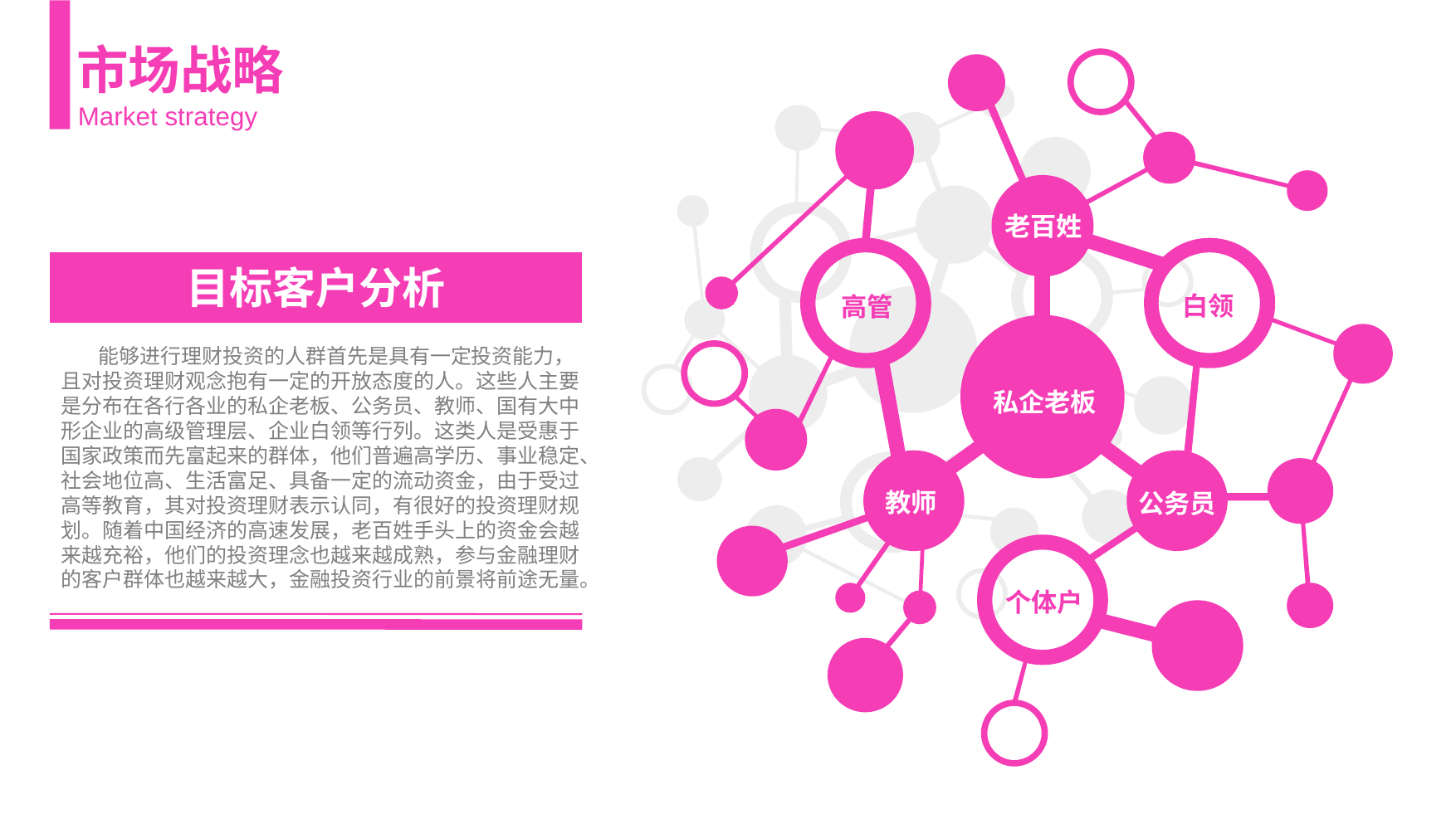

市场战略

Market strategy

老百姓

目标客户分析

白领
高管

       能够进行理财投资的人群首先是具有一定投资能力，且对投资理财观念抱有一定的开放态度的人。这些人主要是分布在各行各业的私企老板、公务员、教师、国有大中形企业的高级管理层、企业白领等行列。这类人是受惠于国家政策而先富起来的群体，他们普遍高学历、事业稳定、社会地位高、生活富足、具备一定的流动资金，由于受过高等教育，其对投资理财表示认同，有很好的投资理财规划。随着中国经济的高速发展，老百姓手头上的资金会越来越充裕，他们的投资理念也越来越成熟，参与金融理财的客户群体也越来越大，金融投资行业的前景将前途无量。

私企老板

教师
公务员

个体户